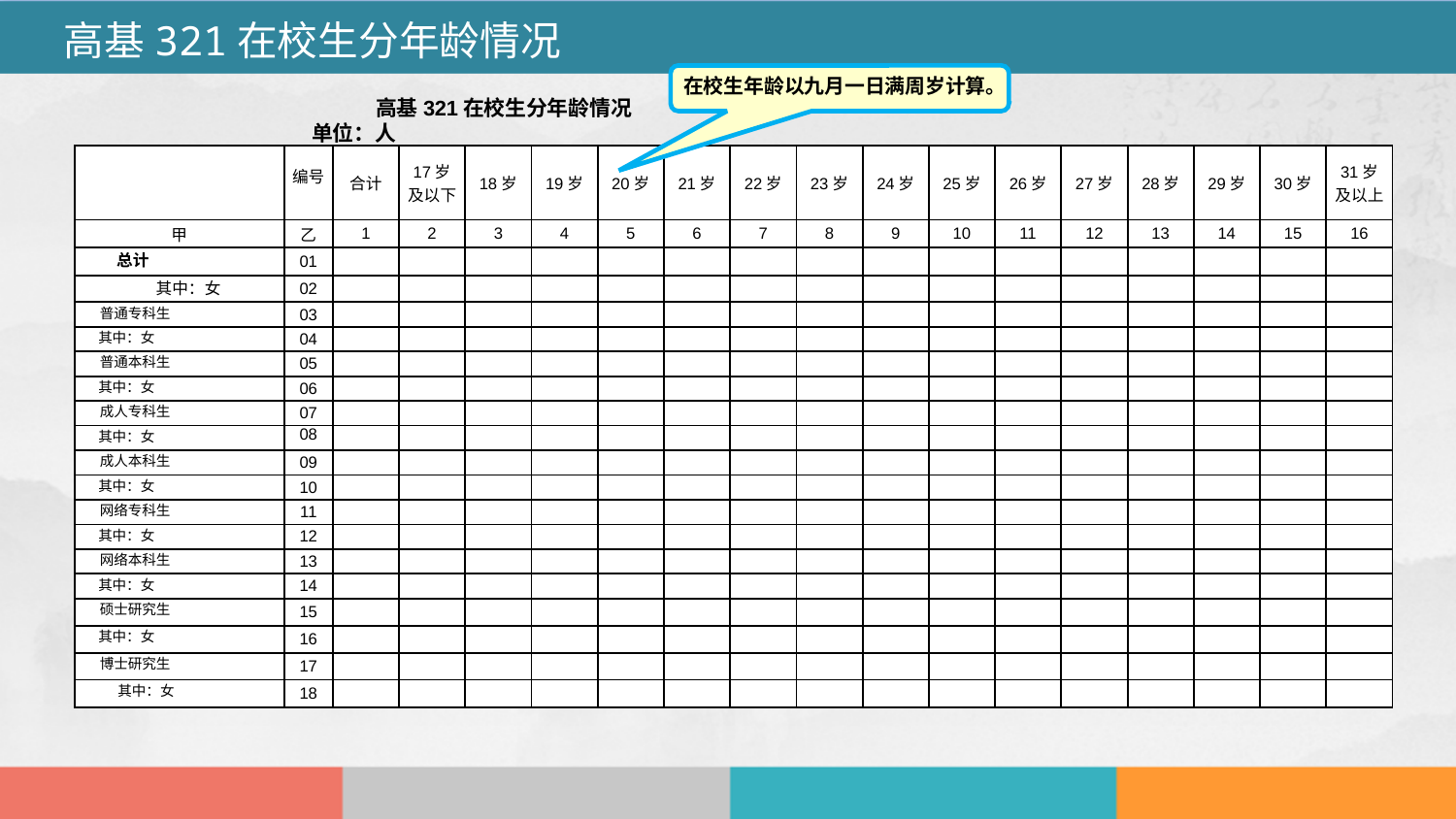

高基321在校生分年龄情况
在校生年龄以九月一日满周岁计算。
高基321在校生分年龄情况                                                                                  单位：人
|  | 编号 | 合计 | 17岁及以下 | 18岁 | 19岁 | 20岁 | 21岁 | 22岁 | 23岁 | 24岁 | 25岁 | 26岁 | 27岁 | 28岁 | 29岁 | 30岁 | 31岁及以上 |
| --- | --- | --- | --- | --- | --- | --- | --- | --- | --- | --- | --- | --- | --- | --- | --- | --- | --- |
| 甲 | 乙 | 1 | 2 | 3 | 4 | 5 | 6 | 7 | 8 | 9 | 10 | 11 | 12 | 13 | 14 | 15 | 16 |
| 总计 | 01 |  |  |  |  |  |  |  |  |  |  |  |  |  |  |  |  |
| 其中：女 | 02 |  |  |  |  |  |  |  |  |  |  |  |  |  |  |  |  |
| 普通专科生 | 03 |  |  |  |  |  |  |  |  |  |  |  |  |  |  |  |  |
| 其中：女 | 04 |  |  |  |  |  |  |  |  |  |  |  |  |  |  |  |  |
| 普通本科生 | 05 |  |  |  |  |  |  |  |  |  |  |  |  |  |  |  |  |
| 其中：女 | 06 |  |  |  |  |  |  |  |  |  |  |  |  |  |  |  |  |
| 成人专科生 | 07 |  |  |  |  |  |  |  |  |  |  |  |  |  |  |  |  |
| 其中：女 | 08 |  |  |  |  |  |  |  |  |  |  |  |  |  |  |  |  |
| 成人本科生 | 09 |  |  |  |  |  |  |  |  |  |  |  |  |  |  |  |  |
| 其中：女 | 10 |  |  |  |  |  |  |  |  |  |  |  |  |  |  |  |  |
| 网络专科生 | 11 |  |  |  |  |  |  |  |  |  |  |  |  |  |  |  |  |
| 其中：女 | 12 |  |  |  |  |  |  |  |  |  |  |  |  |  |  |  |  |
| 网络本科生 | 13 |  |  |  |  |  |  |  |  |  |  |  |  |  |  |  |  |
| 其中：女 | 14 |  |  |  |  |  |  |  |  |  |  |  |  |  |  |  |  |
| 硕士研究生 | 15 |  |  |  |  |  |  |  |  |  |  |  |  |  |  |  |  |
| 其中：女 | 16 |  |  |  |  |  |  |  |  |  |  |  |  |  |  |  |  |
| 博士研究生 | 17 |  |  |  |  |  |  |  |  |  |  |  |  |  |  |  |  |
| 其中：女 | 18 |  |  |  |  |  |  |  |  |  |  |  |  |  |  |  |  |